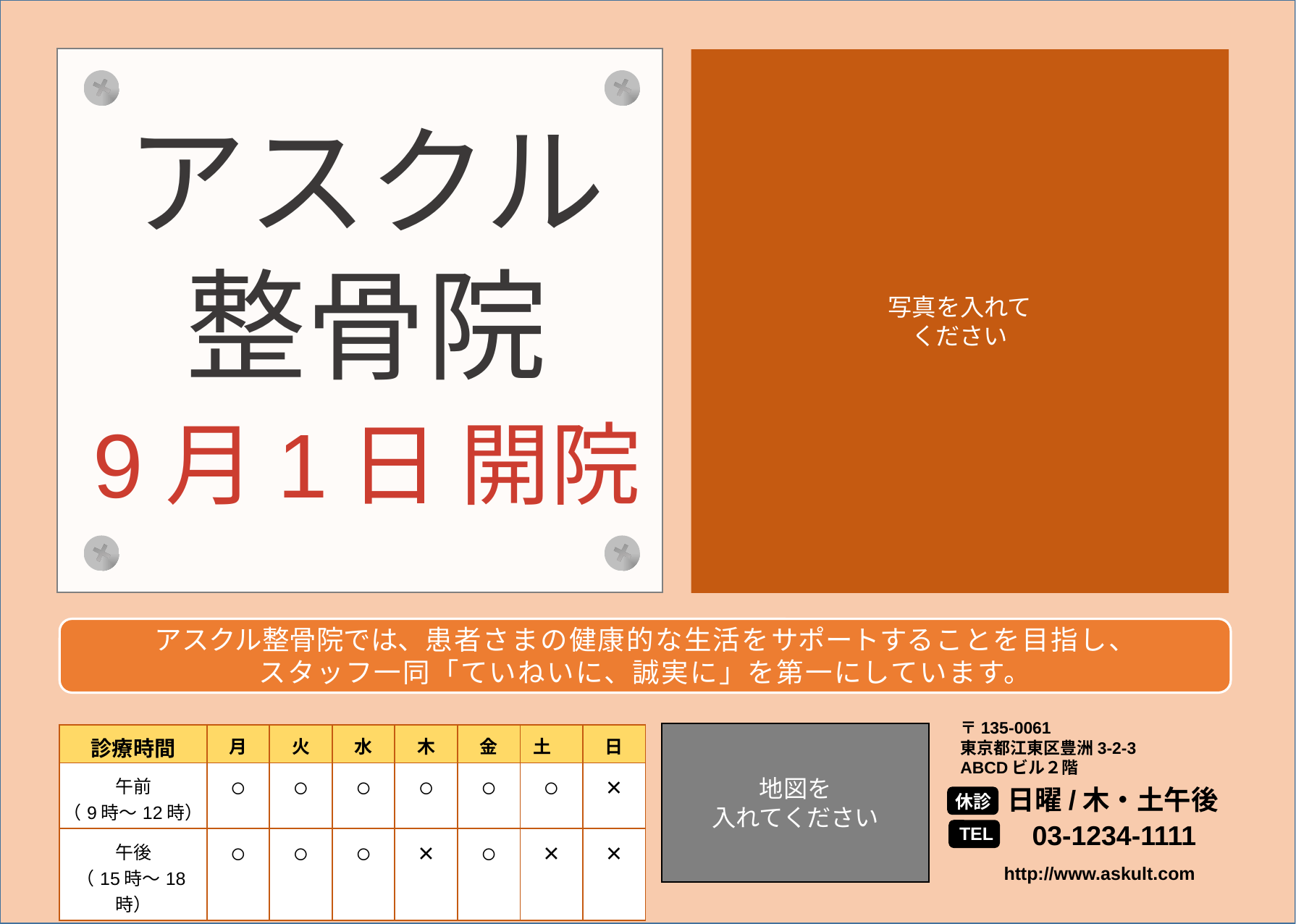

写真を入れて
ください

アスクル
整骨院
9月1日 開院

アスクル整骨院では、患者さまの健康的な生活をサポートすることを目指し、
スタッフ一同「ていねいに、誠実に」を第一にしています。
〒135-0061
東京都江東区豊洲3-2-3
ABCDビル２階
地図を
入れてください
| 診療時間 | 月 | 火 | 水 | 木 | 金 | 土 | 日 |
| --- | --- | --- | --- | --- | --- | --- | --- |
| 午前 （9時～12時） | ○ | ○ | ○ | ○ | ○ | ○ | × |
| 午後 （15時～18時） | ○ | ○ | ○ | × | ○ | × | × |
日曜/木・土午後
休診

03-1234-1111
TEL

http://www.askult.com